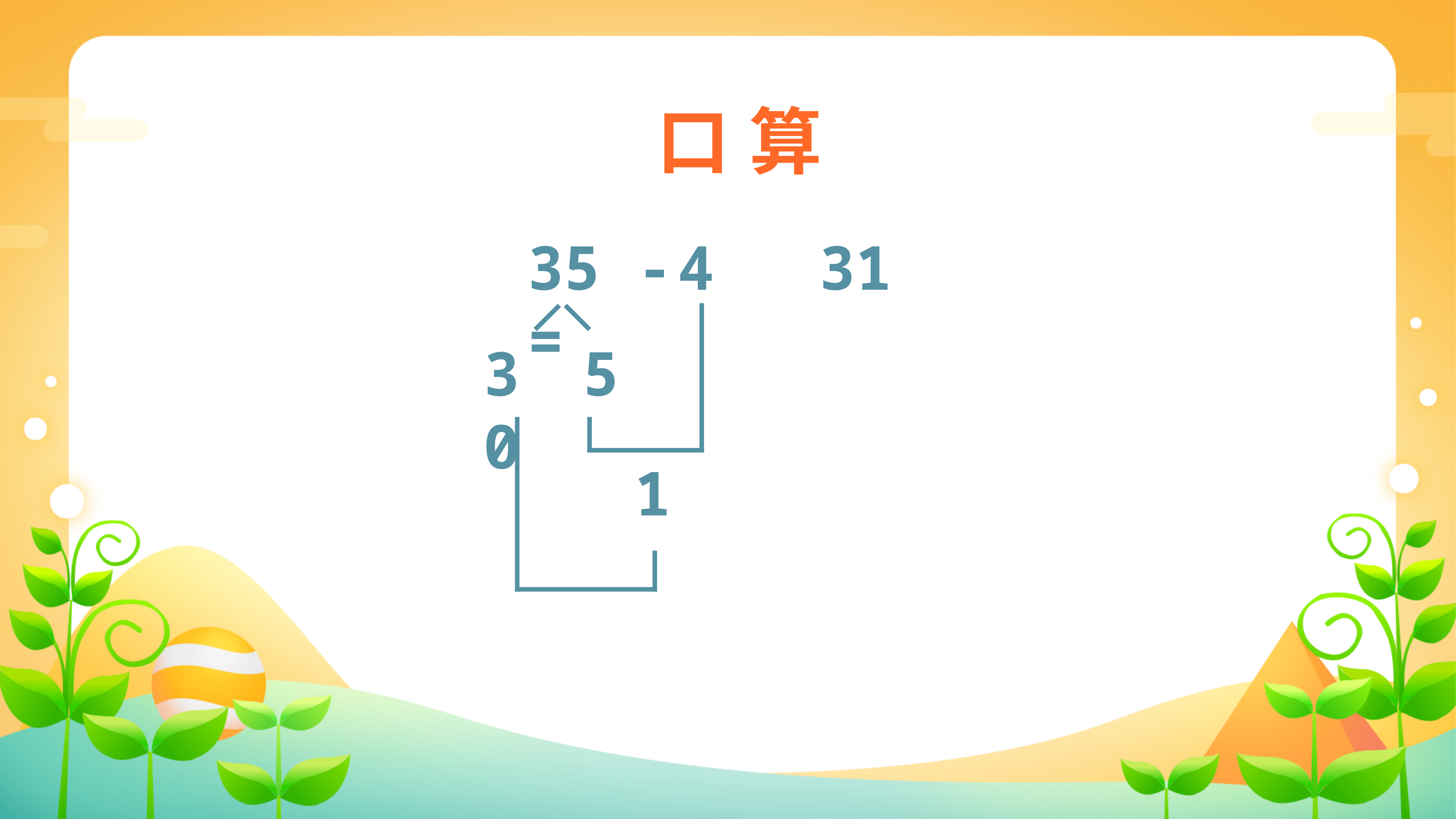

口 算
35 -   =
4
31

30
5

1